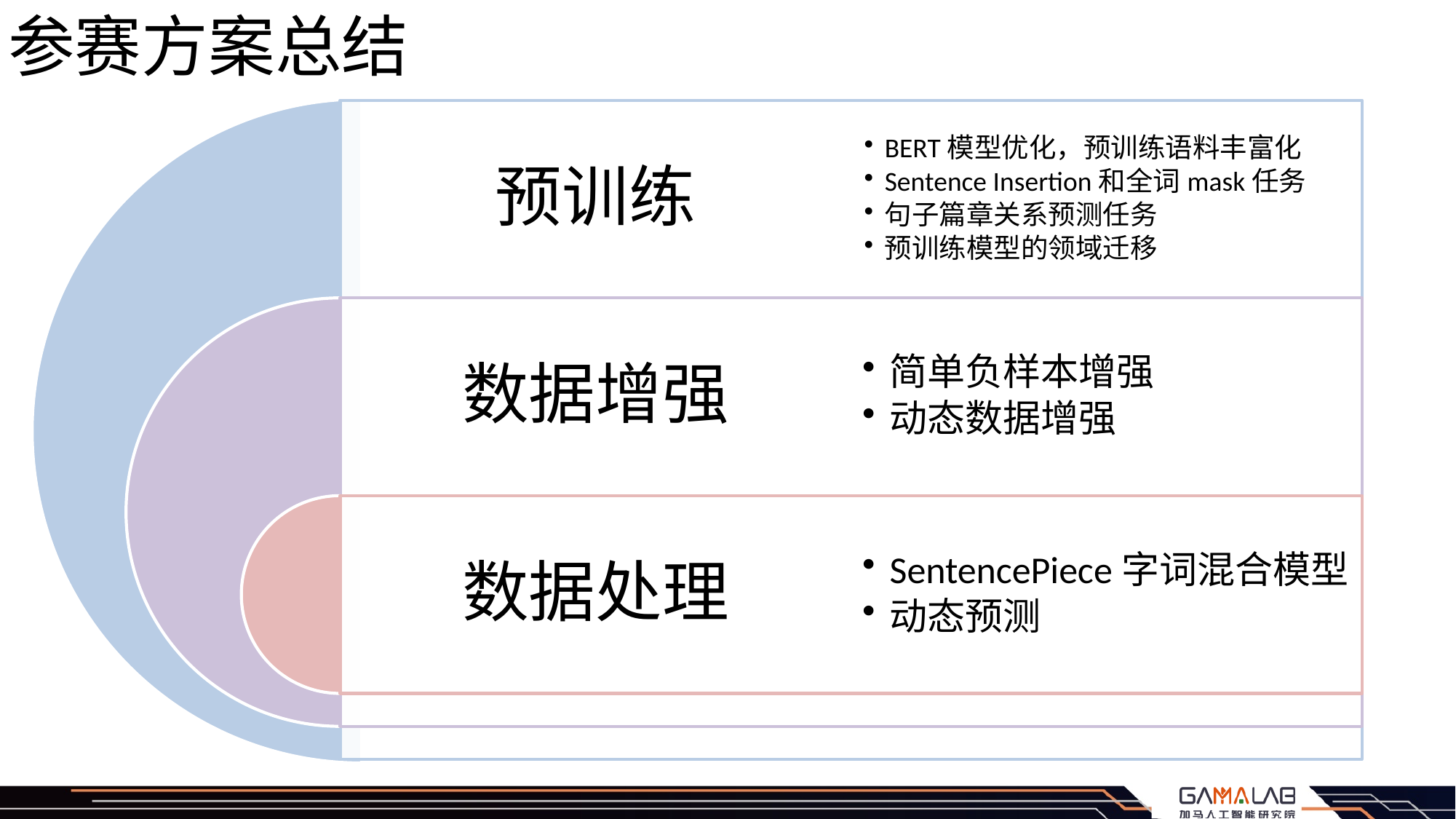

# 参赛方案总结
预训练
数据增强
数据处理
BERT模型优化，预训练语料丰富化
Sentence Insertion和全词mask任务
句子篇章关系预测任务
预训练模型的领域迁移
简单负样本增强
动态数据增强
SentencePiece字词混合模型
动态预测